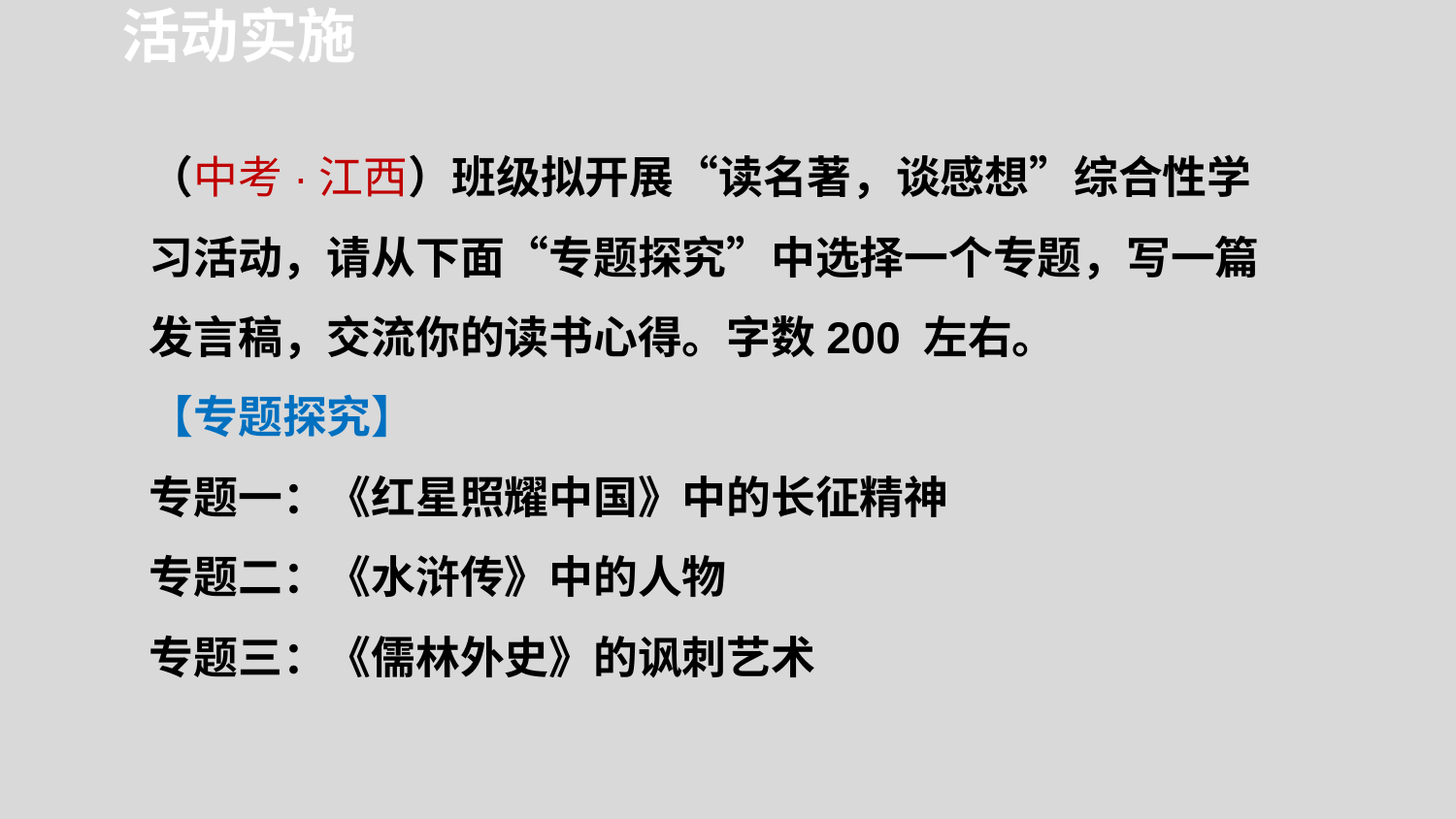

活动实施
（中考·江西）班级拟开展“读名著，谈感想”综合性学习活动，请从下面“专题探究”中选择一个专题，写一篇发言稿，交流你的读书心得。字数200 左右。
【专题探究】
专题一：《红星照耀中国》中的长征精神
专题二：《水浒传》中的人物
专题三：《儒林外史》的讽刺艺术